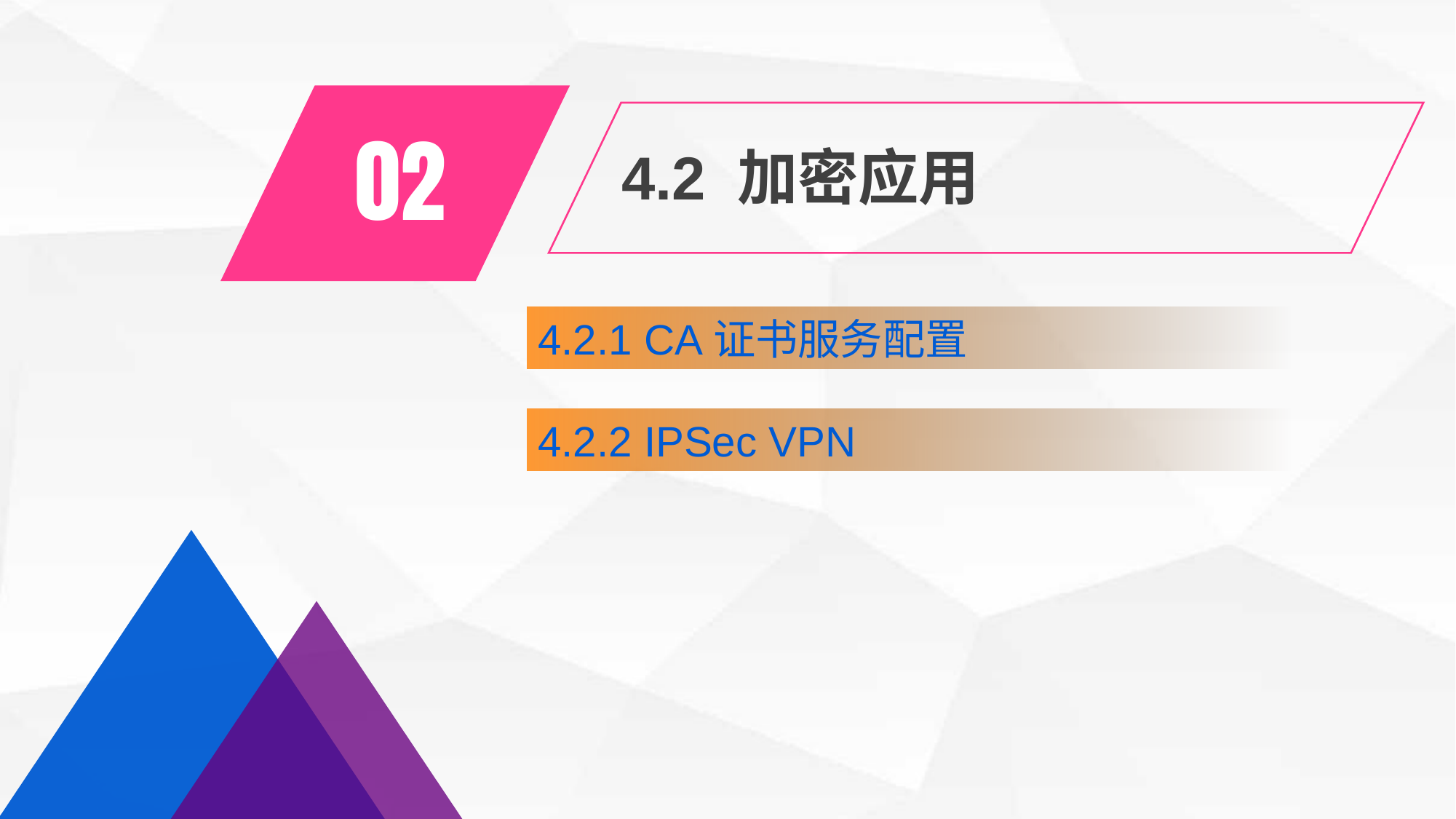

02

4.2 加密应用
4.2.1 CA证书服务配置
4.2.2 IPSec VPN